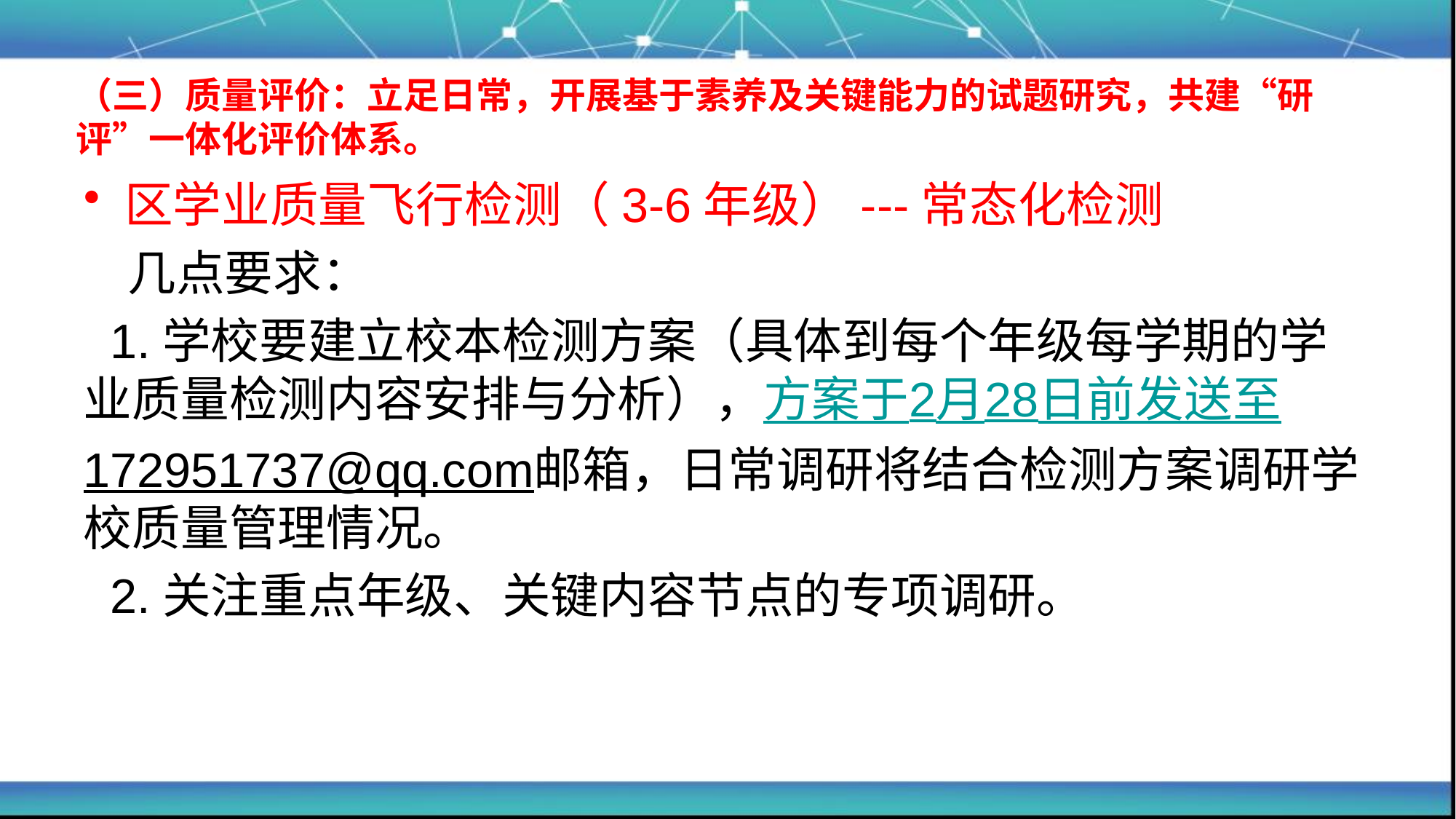

# （三）质量评价：立足日常，开展基于素养及关键能力的试题研究，共建“研评”一体化评价体系。
区学业质量飞行检测（3-6年级）---常态化检测
   几点要求：
  1.学校要建立校本检测方案（具体到每个年级每学期的学业质量检测内容安排与分析），方案于2月28日前发送至172951737@qq.com邮箱，日常调研将结合检测方案调研学校质量管理情况。
  2.关注重点年级、关键内容节点的专项调研。